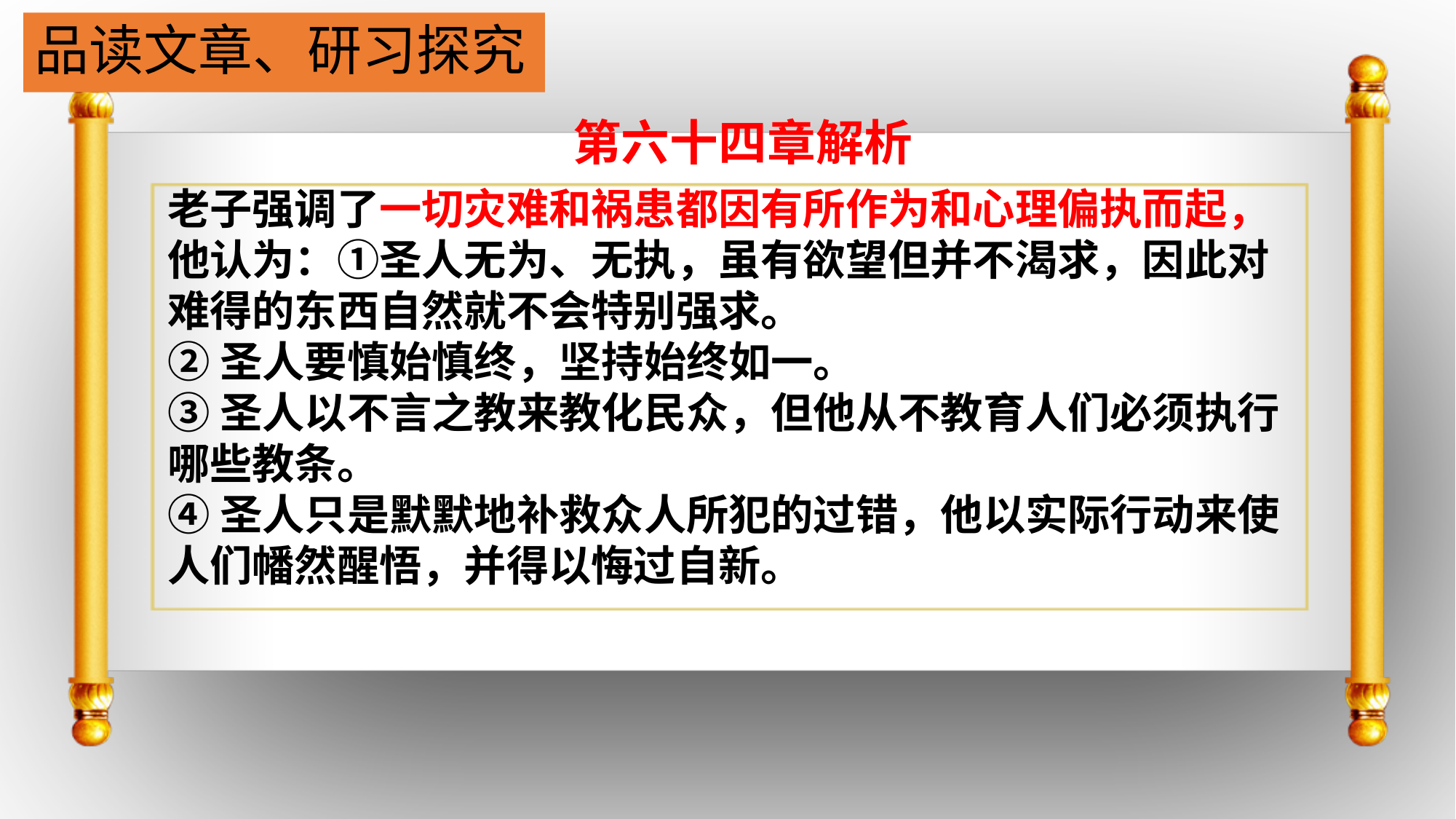

# 品读文章、研习探究
第六十四章解析
老子强调了一切灾难和祸患都因有所作为和心理偏执而起，他认为：①圣人无为、无执，虽有欲望但并不渴求，因此对难得的东西自然就不会特别强求。
②圣人要慎始慎终，坚持始终如一。
③圣人以不言之教来教化民众，但他从不教育人们必须执行哪些教条。
④圣人只是默默地补救众人所犯的过错，他以实际行动来使人们幡然醒悟，并得以悔过自新。